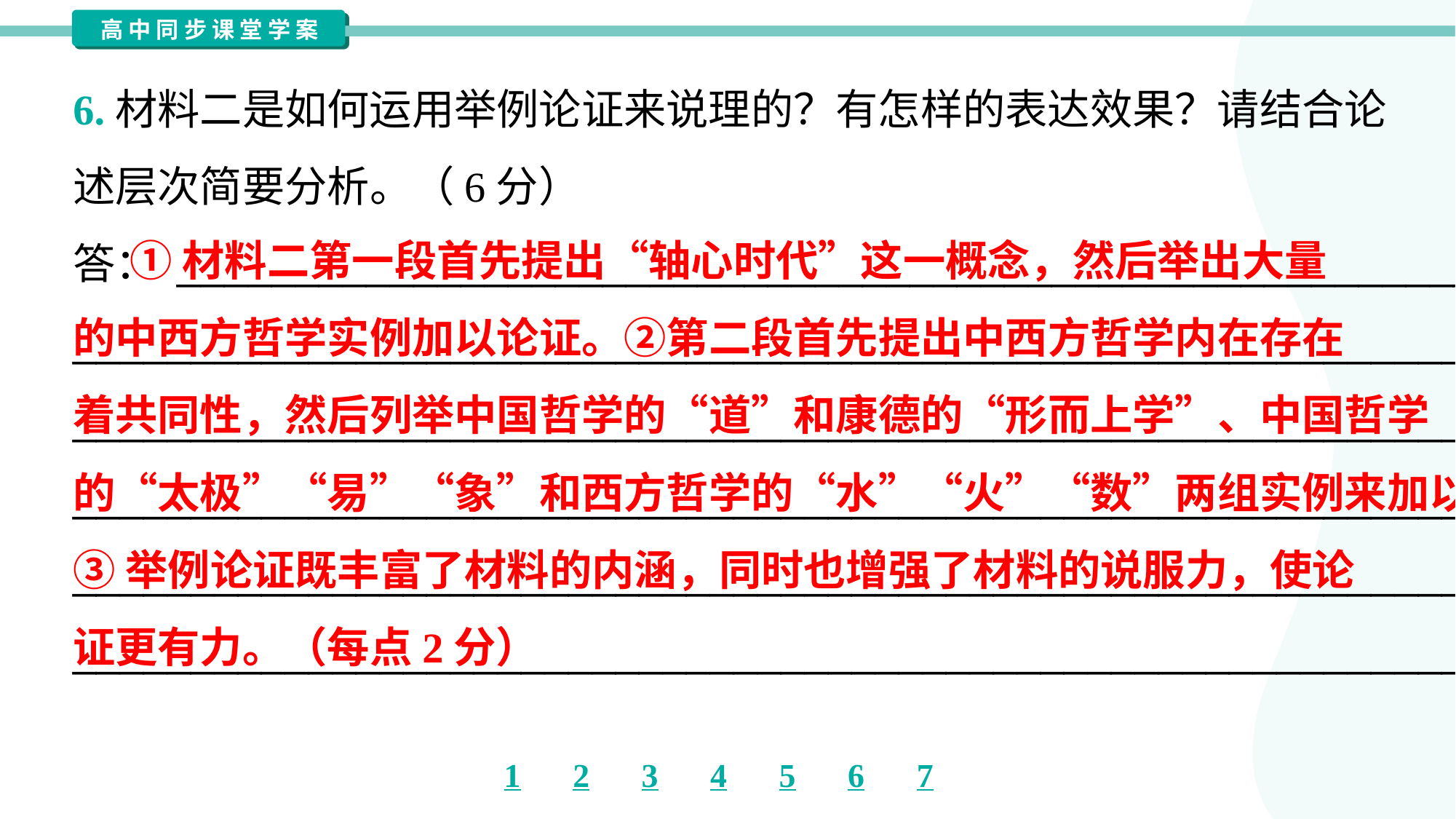

6.材料二是如何运用举例论证来说理的？有怎样的表达效果？请结合论
述层次简要分析。（6分）
答： ________________________________________________________
_____________________________________________________________
_____________________________________________________________
_____________________________________________________________
_____________________________________________________________
_____________________________________________________________
      ①材料二第一段首先提出“轴心时代”这一概念，然后举出大量
的中西方哲学实例加以论证。②第二段首先提出中西方哲学内在存在
着共同性，然后列举中国哲学的“道”和康德的“形而上学”、中国哲学
的“太极”“易”“象”和西方哲学的“水”“火”“数”两组实例来加以论证。
③举例论证既丰富了材料的内涵，同时也增强了材料的说服力，使论
证更有力。（每点2分）